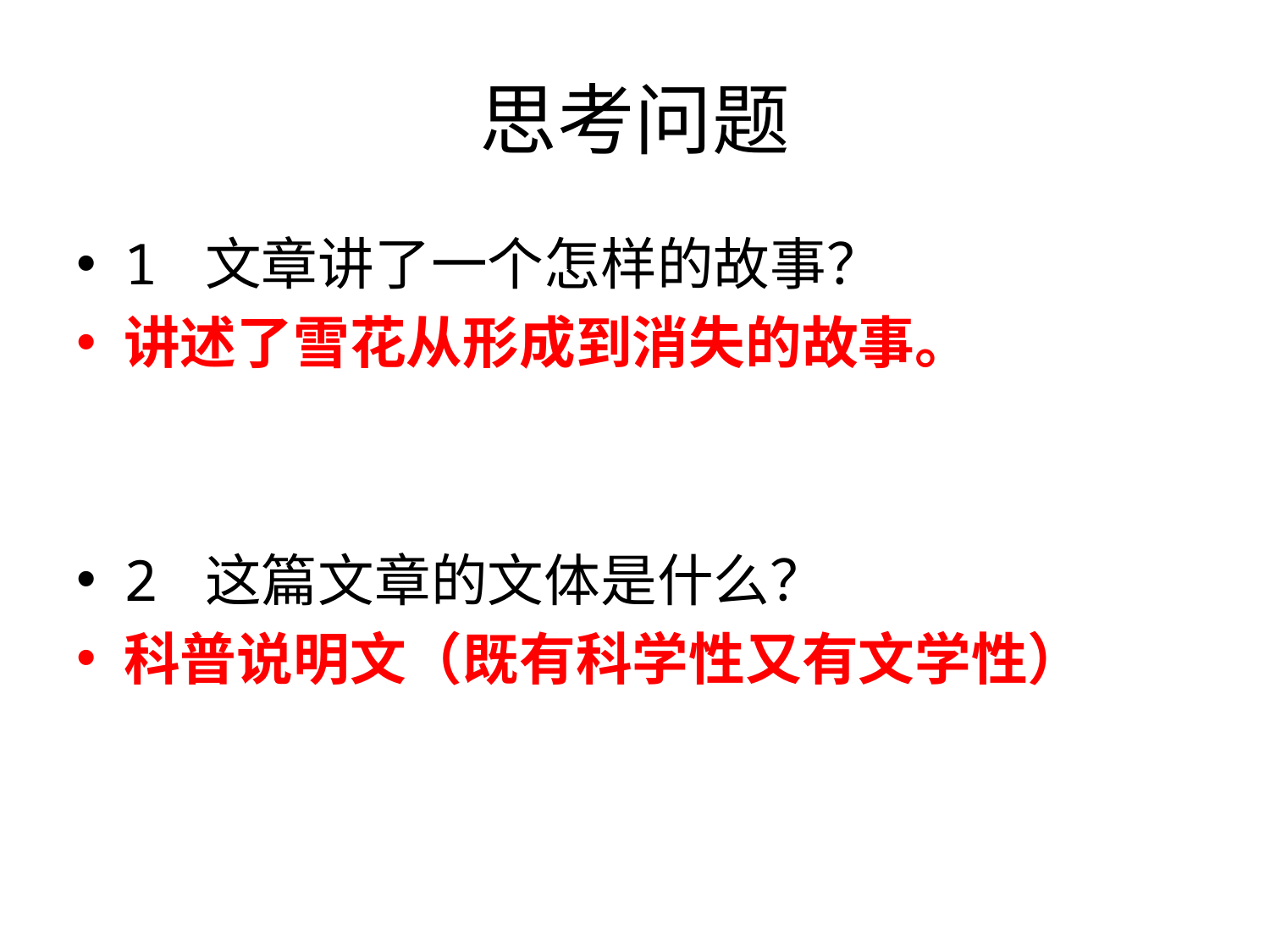

# 思考问题
1 文章讲了一个怎样的故事？
讲述了雪花从形成到消失的故事。

2 这篇文章的文体是什么？
科普说明文（既有科学性又有文学性）